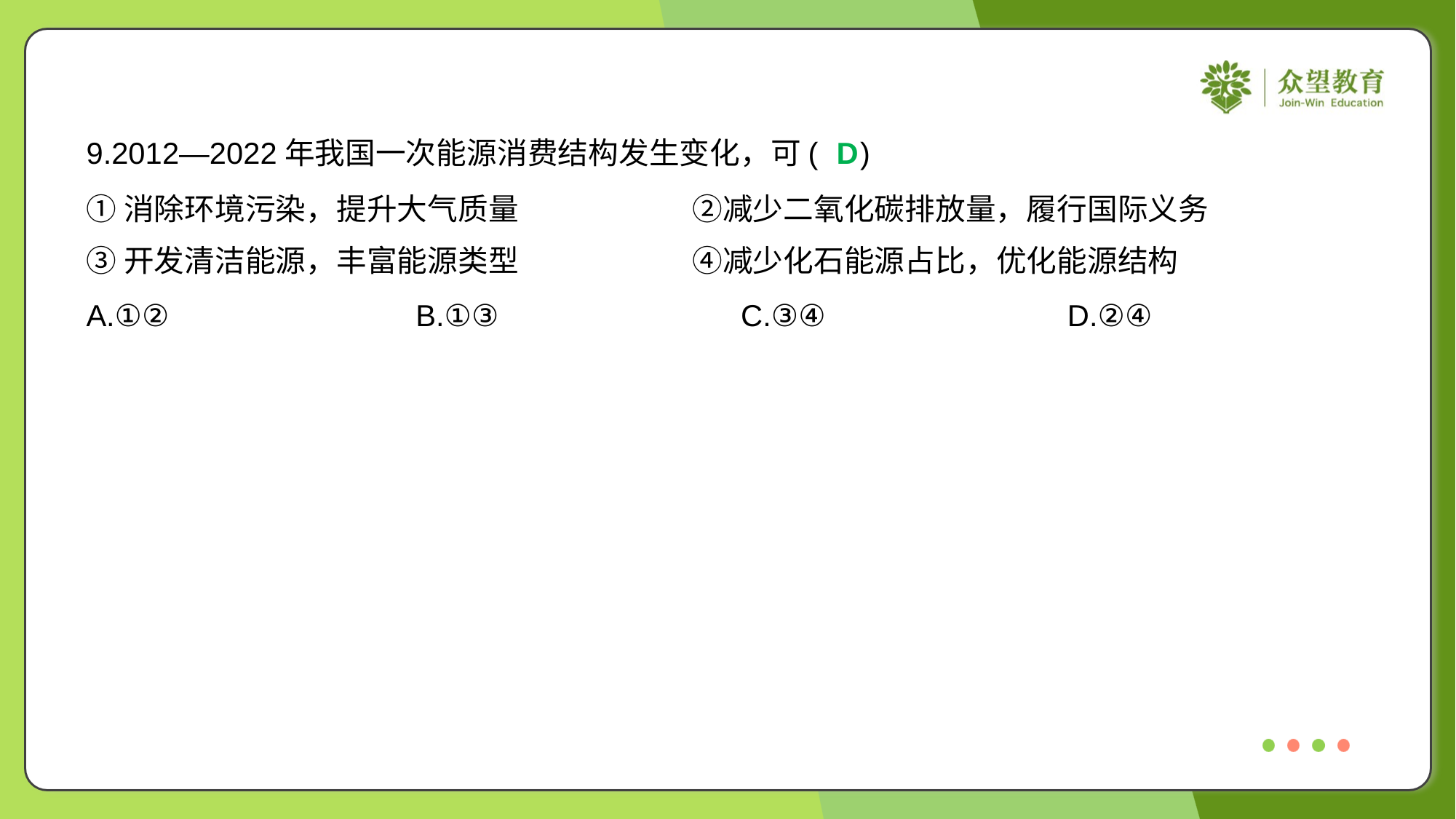

9.2012—2022年我国一次能源消费结构发生变化，可(     )
D
①消除环境污染，提升大气质量	②减少二氧化碳排放量，履行国际义务
③开发清洁能源，丰富能源类型	④减少化石能源占比，优化能源结构
A.①②	B.①③	C.③④	D.②④